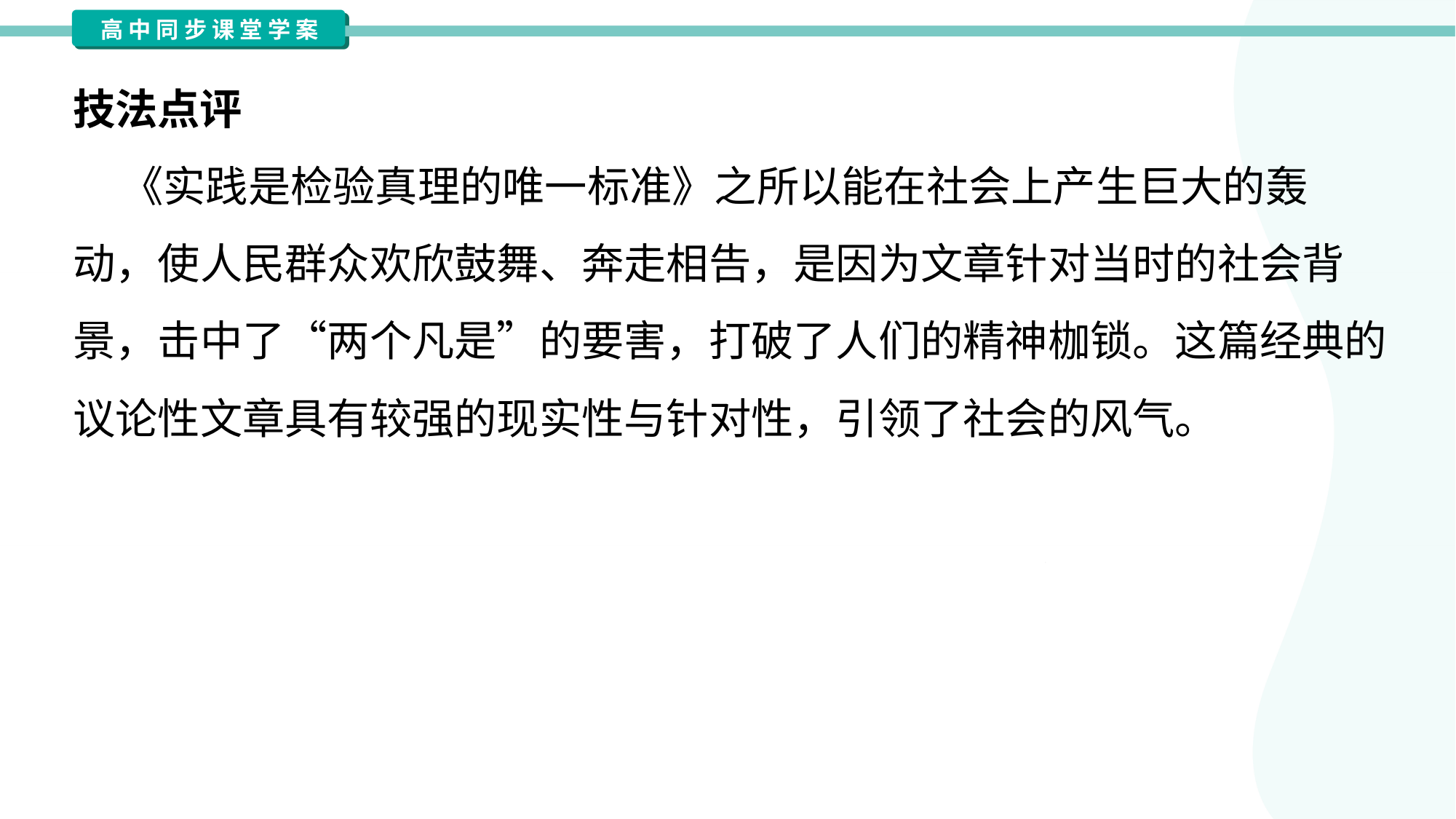

技法点评
    《实践是检验真理的唯一标准》之所以能在社会上产生巨大的轰
动，使人民群众欢欣鼓舞、奔走相告，是因为文章针对当时的社会背
景，击中了“两个凡是”的要害，打破了人们的精神枷锁。这篇经典的
议论性文章具有较强的现实性与针对性，引领了社会的风气。